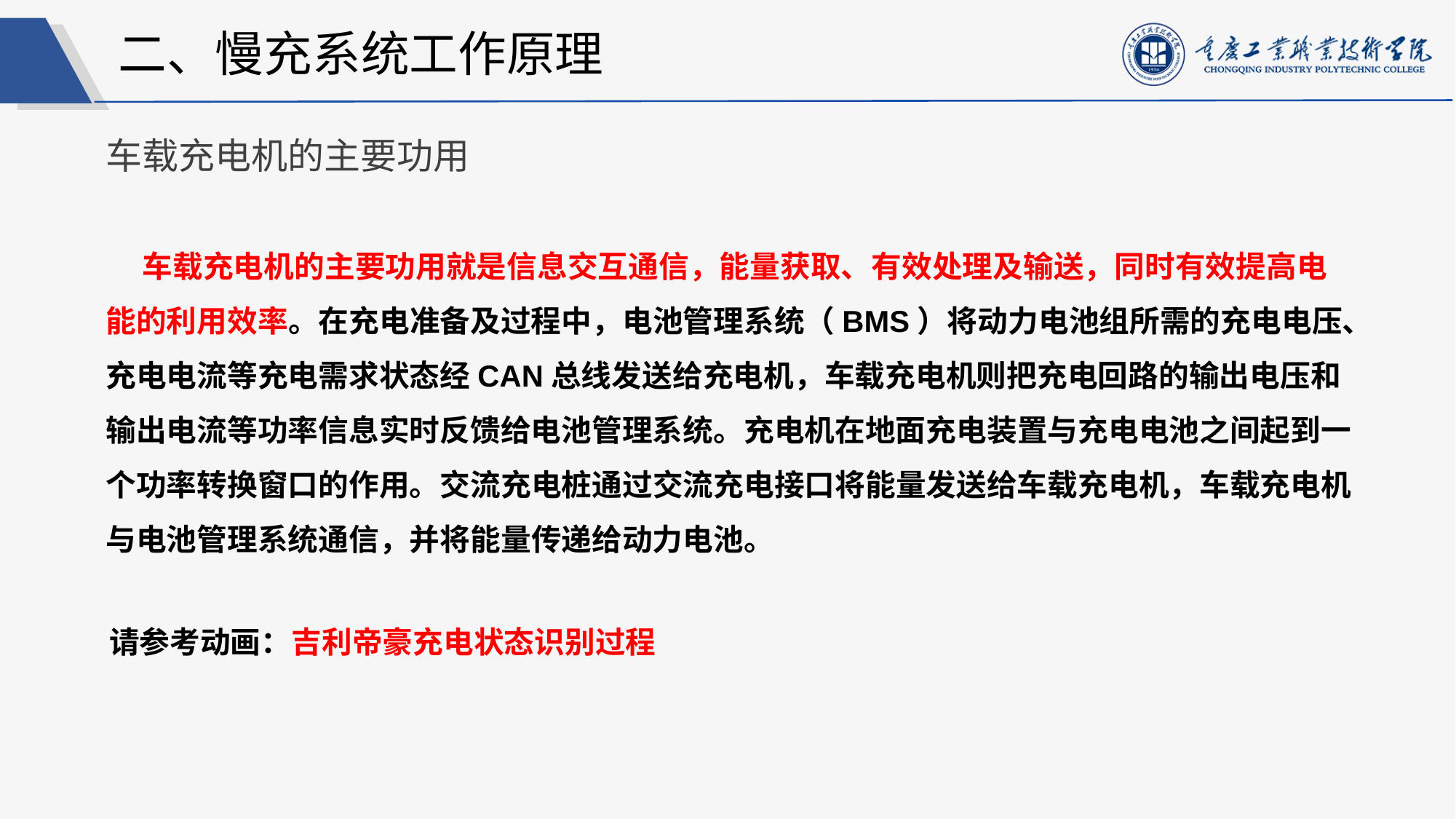

二、慢充系统工作原理
车载充电机的主要功用
车载充电机的主要功用就是信息交互通信，能量获取、有效处理及输送，同时有效提高电能的利用效率。在充电准备及过程中，电池管理系统（BMS）将动力电池组所需的充电电压、充电电流等充电需求状态经CAN总线发送给充电机，车载充电机则把充电回路的输出电压和输出电流等功率信息实时反馈给电池管理系统。充电机在地面充电装置与充电电池之间起到一个功率转换窗口的作用。交流充电桩通过交流充电接口将能量发送给车载充电机，车载充电机与电池管理系统通信，并将能量传递给动力电池。
请参考动画：吉利帝豪充电状态识别过程